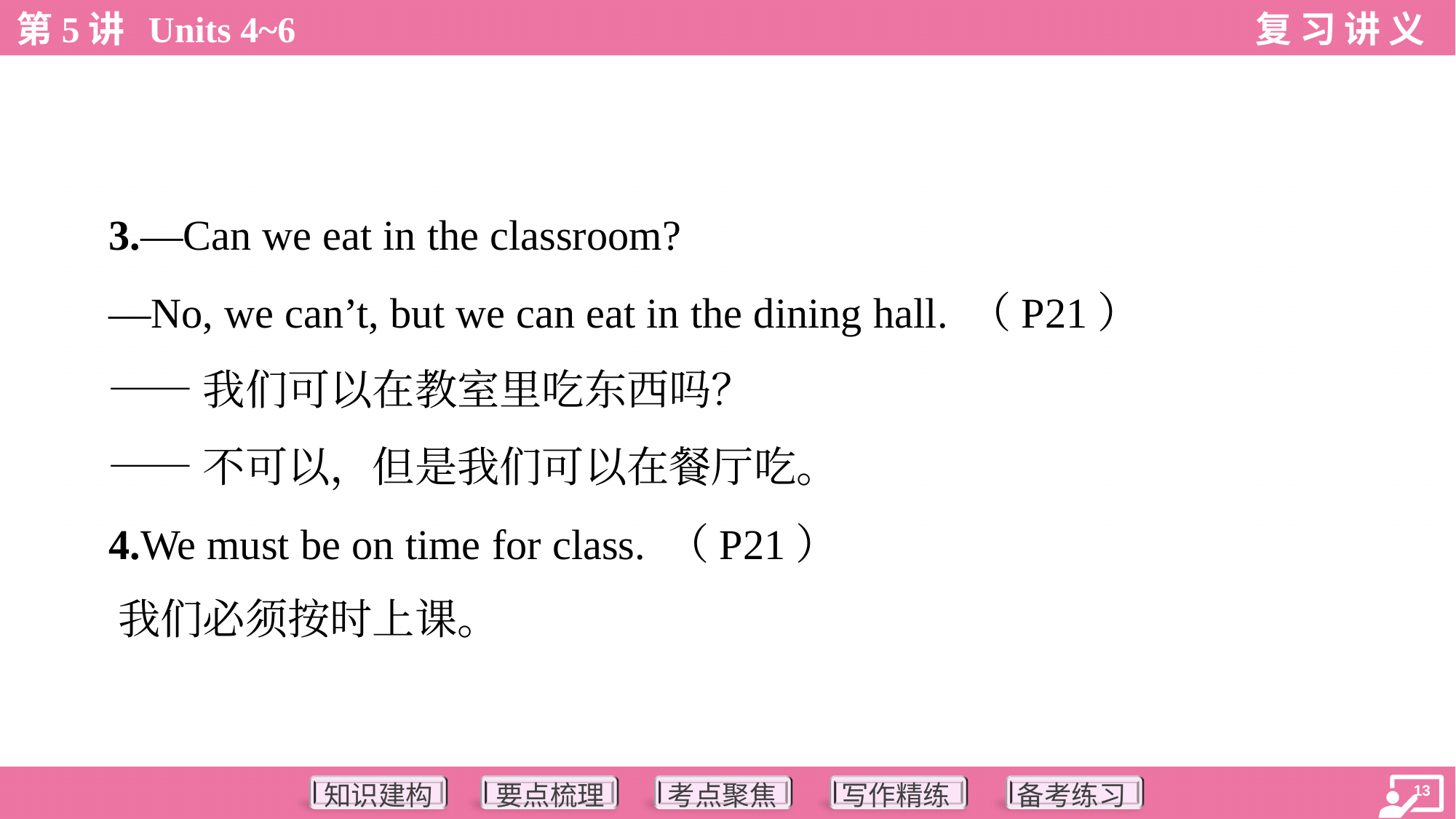

3.—Can we eat in the classroom?
    —No, we can’t, but we can eat in the dining hall. （P21）
    ——我们可以在教室里吃东西吗？
    ——不可以，但是我们可以在餐厅吃。
    4.We must be on time for class. （P21）
    我们必须按时上课。